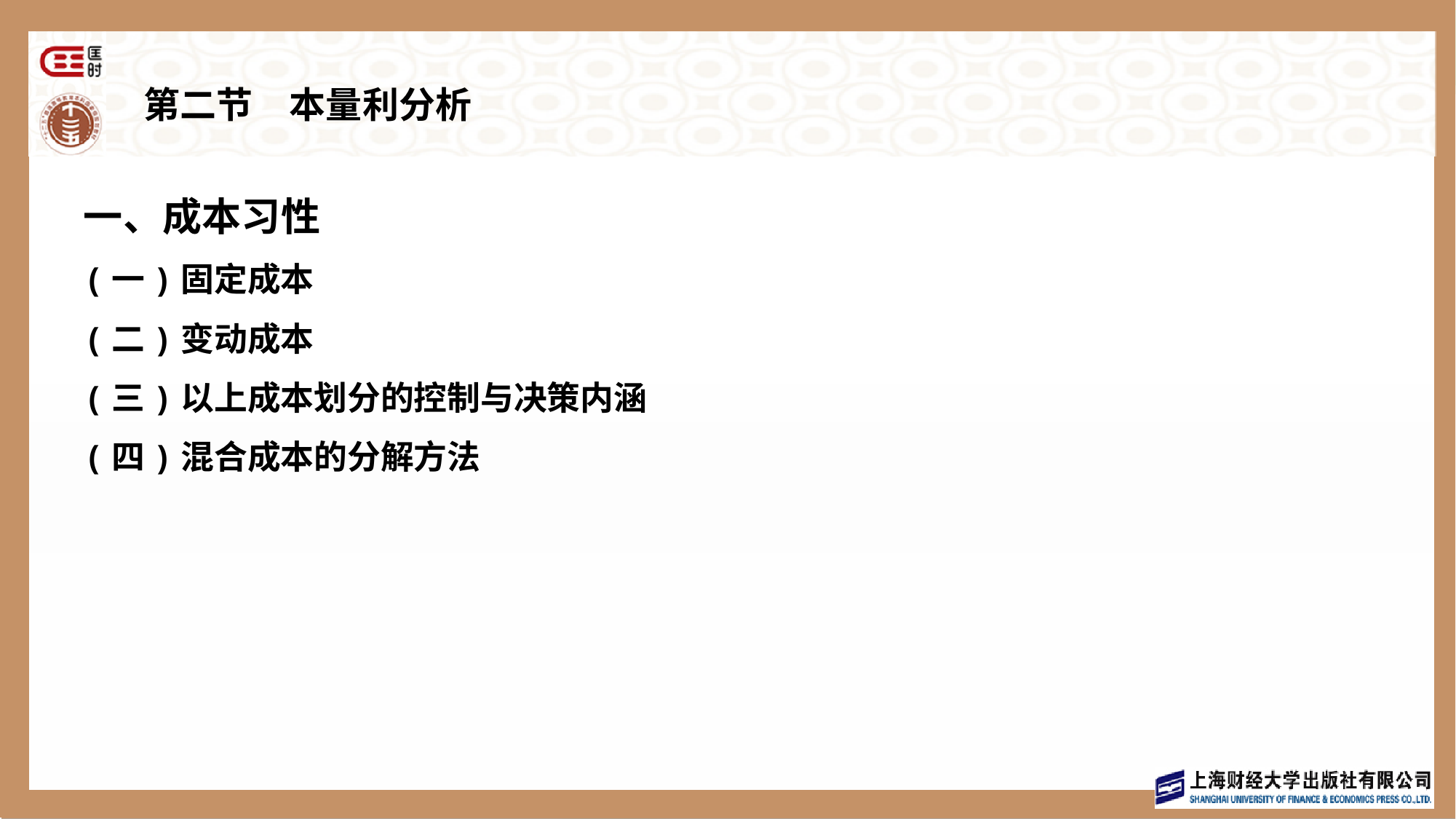

# 第二节　本量利分析
一、成本习性
(一)固定成本
(二)变动成本
(三)以上成本划分的控制与决策内涵
(四)混合成本的分解方法